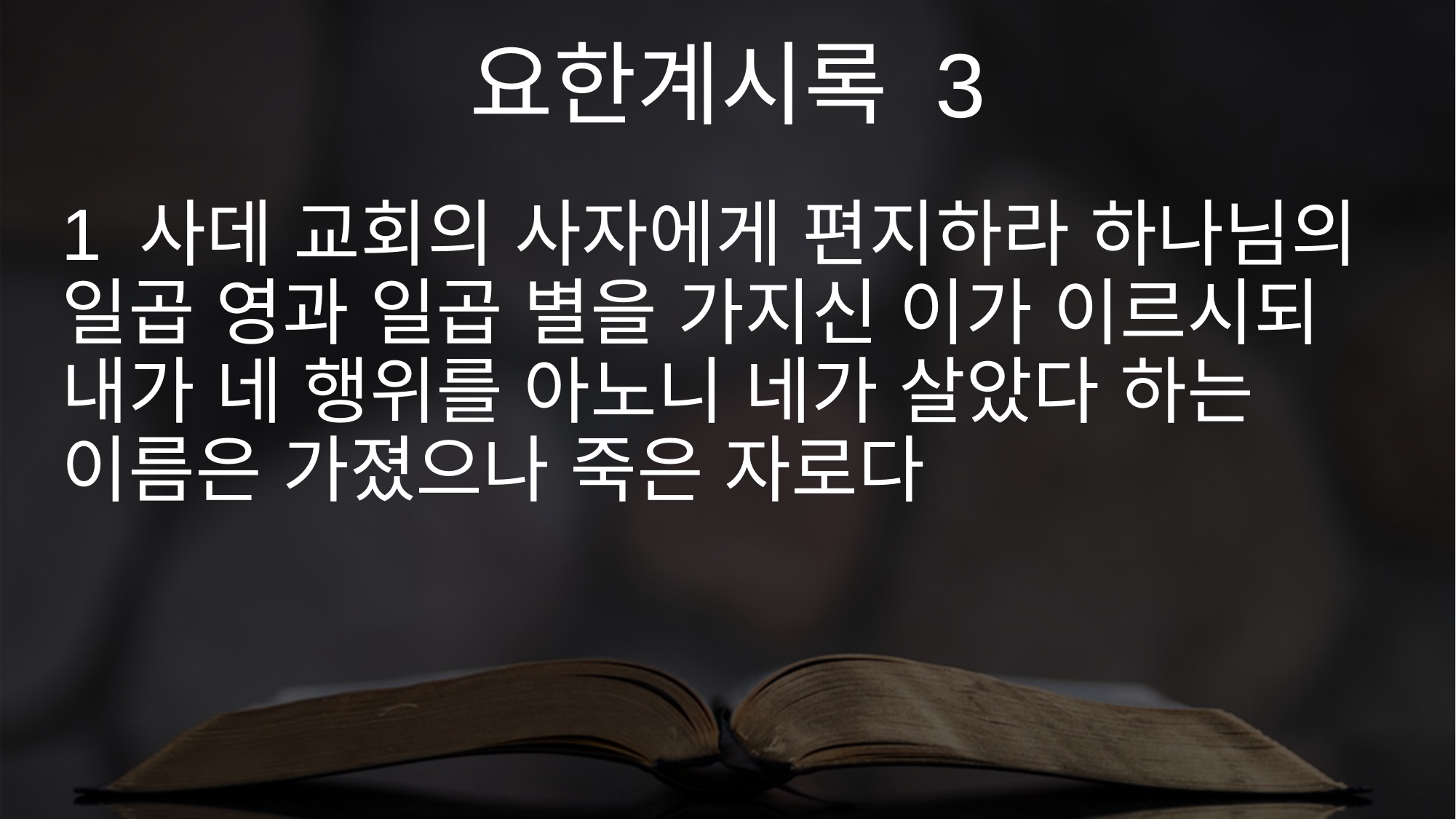

요한계시록 3
1 사데 교회의 사자에게 편지하라 하나님의 일곱 영과 일곱 별을 가지신 이가 이르시되 내가 네 행위를 아노니 네가 살았다 하는 이름은 가졌으나 죽은 자로다